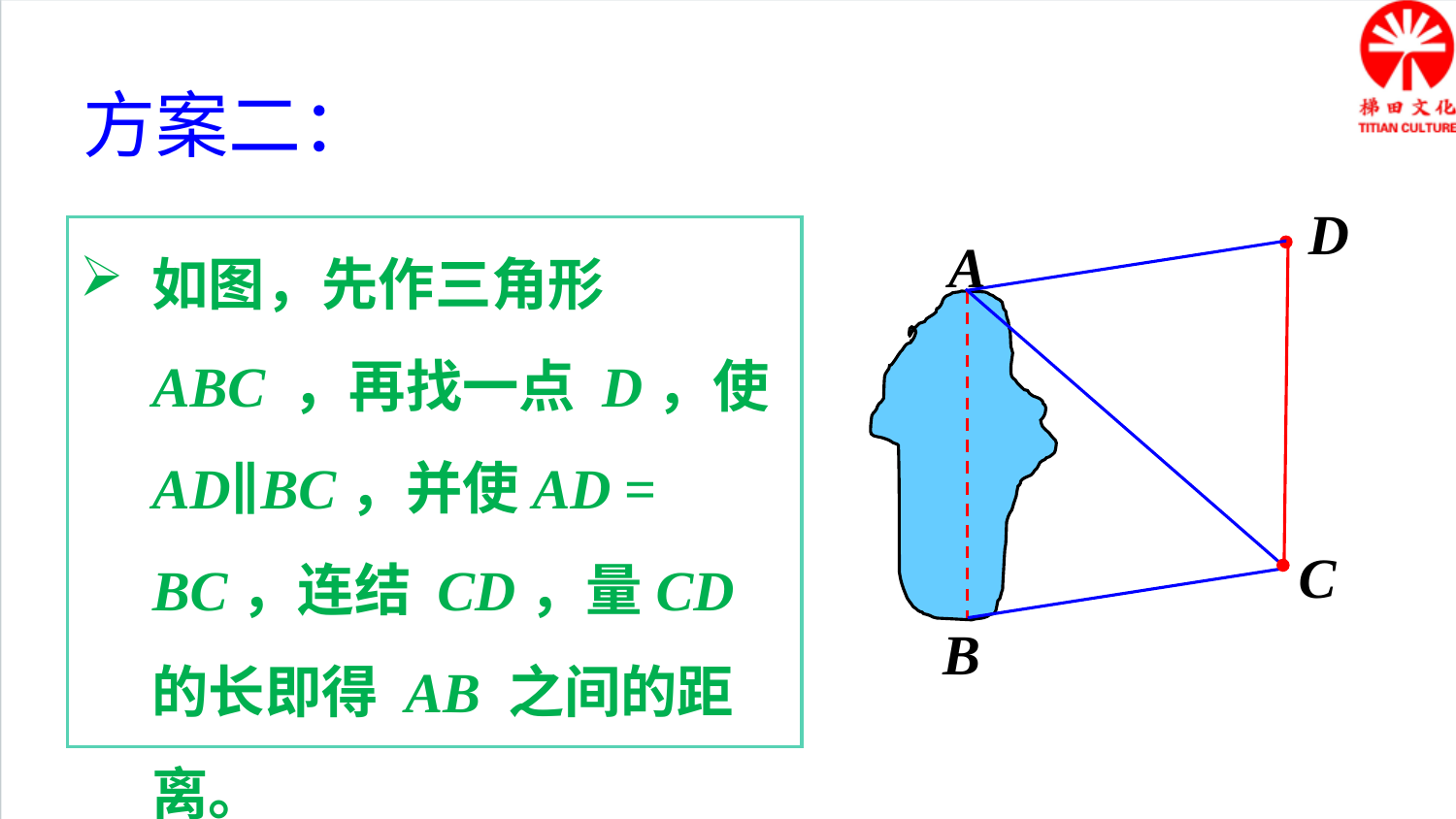

方案二：
D
如图，先作三角形 ABC ，再找一点 D，使AD∥BC，并使AD = BC，连结 CD，量CD 的长即得 AB 之间的距离。

A

B

C